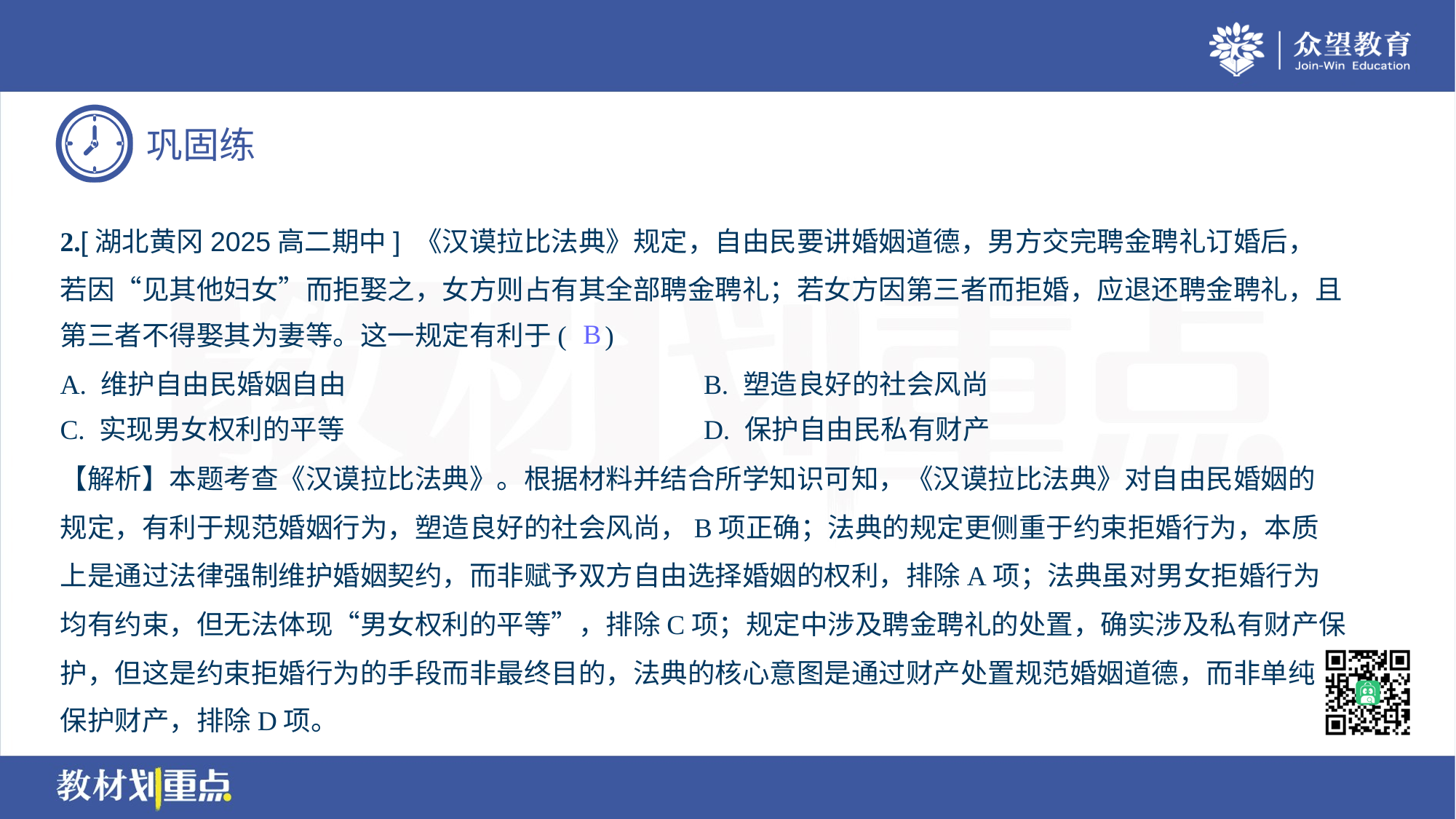

2.[湖北黄冈2025高二期中] 《汉谟拉比法典》规定，自由民要讲婚姻道德，男方交完聘金聘礼订婚后，
若因“见其他妇女”而拒娶之，女方则占有其全部聘金聘礼；若女方因第三者而拒婚，应退还聘金聘礼，且
第三者不得娶其为妻等。这一规定有利于(     )
B
A. 维护自由民婚姻自由	B. 塑造良好的社会风尚
C. 实现男女权利的平等	D. 保护自由民私有财产
【解析】本题考查《汉谟拉比法典》。根据材料并结合所学知识可知，《汉谟拉比法典》对自由民婚姻的
规定，有利于规范婚姻行为，塑造良好的社会风尚，B项正确；法典的规定更侧重于约束拒婚行为，本质
上是通过法律强制维护婚姻契约，而非赋予双方自由选择婚姻的权利，排除A项；法典虽对男女拒婚行为
均有约束，但无法体现“男女权利的平等”，排除C项；规定中涉及聘金聘礼的处置，确实涉及私有财产保
护，但这是约束拒婚行为的手段而非最终目的，法典的核心意图是通过财产处置规范婚姻道德，而非单纯
保护财产，排除D项。